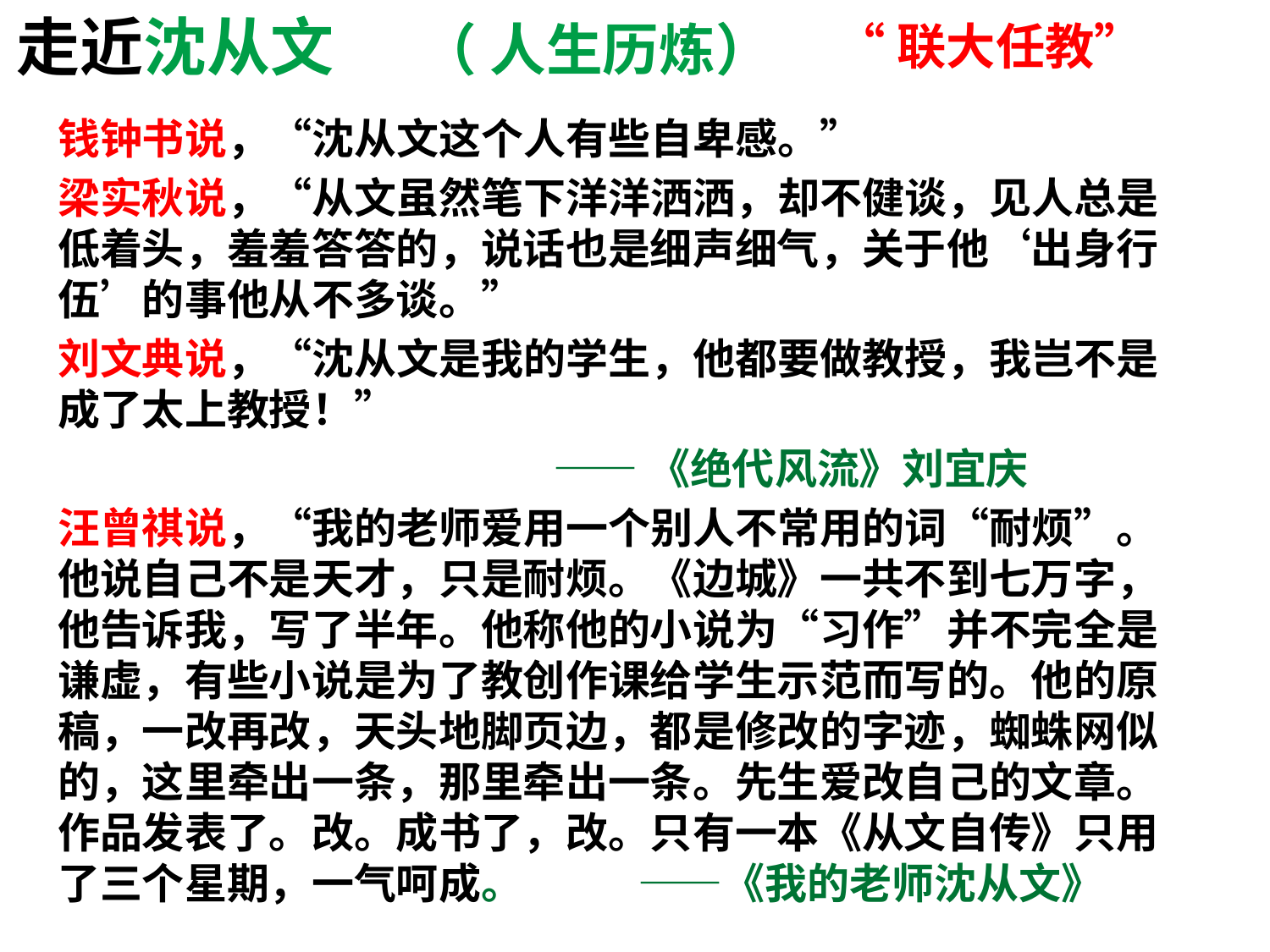

# 走近沈从文      （ 人生历炼）
“联大任教”
钱钟书说，“沈从文这个人有些自卑感。”
梁实秋说，“从文虽然笔下洋洋洒洒，却不健谈，见人总是低着头，羞羞答答的，说话也是细声细气，关于他‘出身行伍’的事他从不多谈。”
刘文典说，“沈从文是我的学生，他都要做教授，我岂不是成了太上教授！”
                                                    ——《绝代风流》刘宜庆
汪曾祺说，“我的老师爱用一个别人不常用的词“耐烦”。他说自己不是天才，只是耐烦。《边城》一共不到七万字，他告诉我，写了半年。他称他的小说为“习作”并不完全是谦虚，有些小说是为了教创作课给学生示范而写的。他的原稿，一改再改，天头地脚页边，都是修改的字迹，蜘蛛网似的，这里牵出一条，那里牵出一条。先生爱改自己的文章。作品发表了。改。成书了，改。只有一本《从文自传》只用了三个星期，一气呵成。            ——《我的老师沈从文》